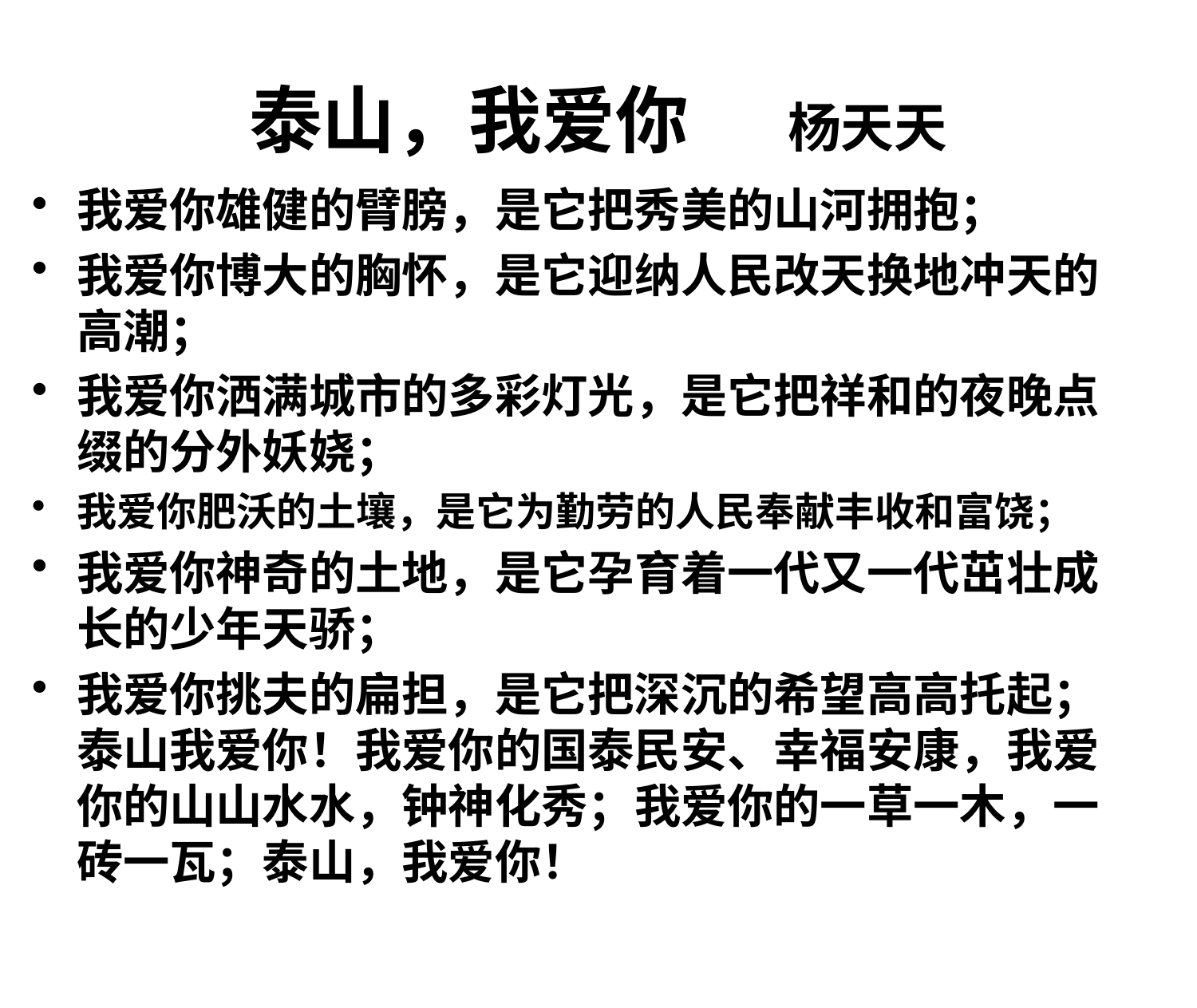

# 泰山，我爱你      杨天天
我爱你雄健的臂膀，是它把秀美的山河拥抱；
我爱你博大的胸怀，是它迎纳人民改天换地冲天的高潮；
我爱你洒满城市的多彩灯光，是它把祥和的夜晚点缀的分外妖娆；
我爱你肥沃的土壤，是它为勤劳的人民奉献丰收和富饶；
我爱你神奇的土地，是它孕育着一代又一代茁壮成长的少年天骄；
我爱你挑夫的扁担，是它把深沉的希望高高托起；泰山我爱你！我爱你的国泰民安、幸福安康，我爱你的山山水水，钟神化秀；我爱你的一草一木，一砖一瓦；泰山，我爱你！